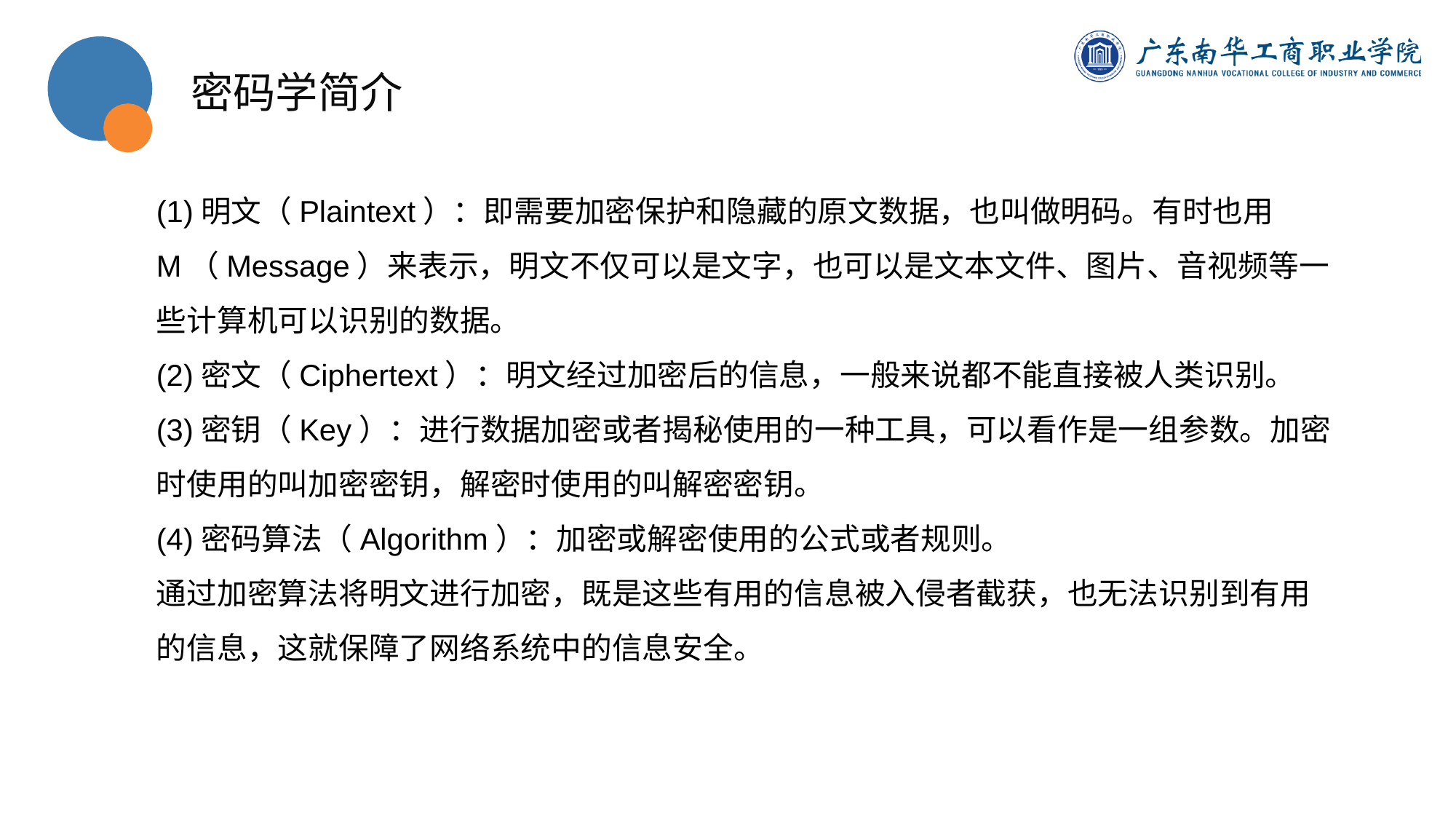

密码学简介

(1)明文（Plaintext）：即需要加密保护和隐藏的原文数据，也叫做明码。有时也用M（Message）来表示，明文不仅可以是文字，也可以是文本文件、图片、音视频等一些计算机可以识别的数据。
(2)密文（Ciphertext）：明文经过加密后的信息，一般来说都不能直接被人类识别。
(3)密钥（Key）：进行数据加密或者揭秘使用的一种工具，可以看作是一组参数。加密时使用的叫加密密钥，解密时使用的叫解密密钥。
(4)密码算法（Algorithm）：加密或解密使用的公式或者规则。
通过加密算法将明文进行加密，既是这些有用的信息被入侵者截获，也无法识别到有用的信息，这就保障了网络系统中的信息安全。